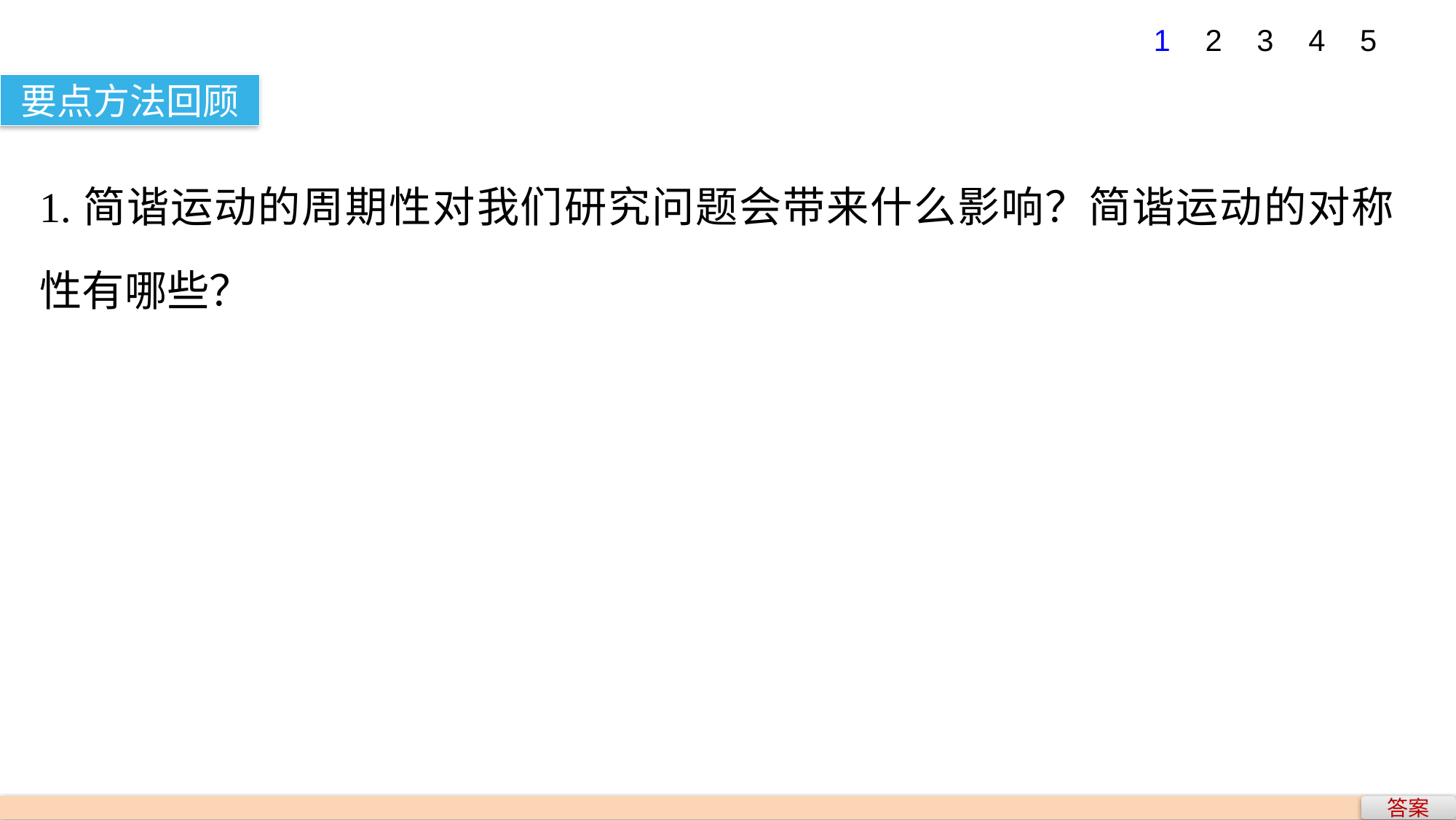

1
2
3
4
5
要点方法回顾
1.简谐运动的周期性对我们研究问题会带来什么影响？简谐运动的对称性有哪些？

答案